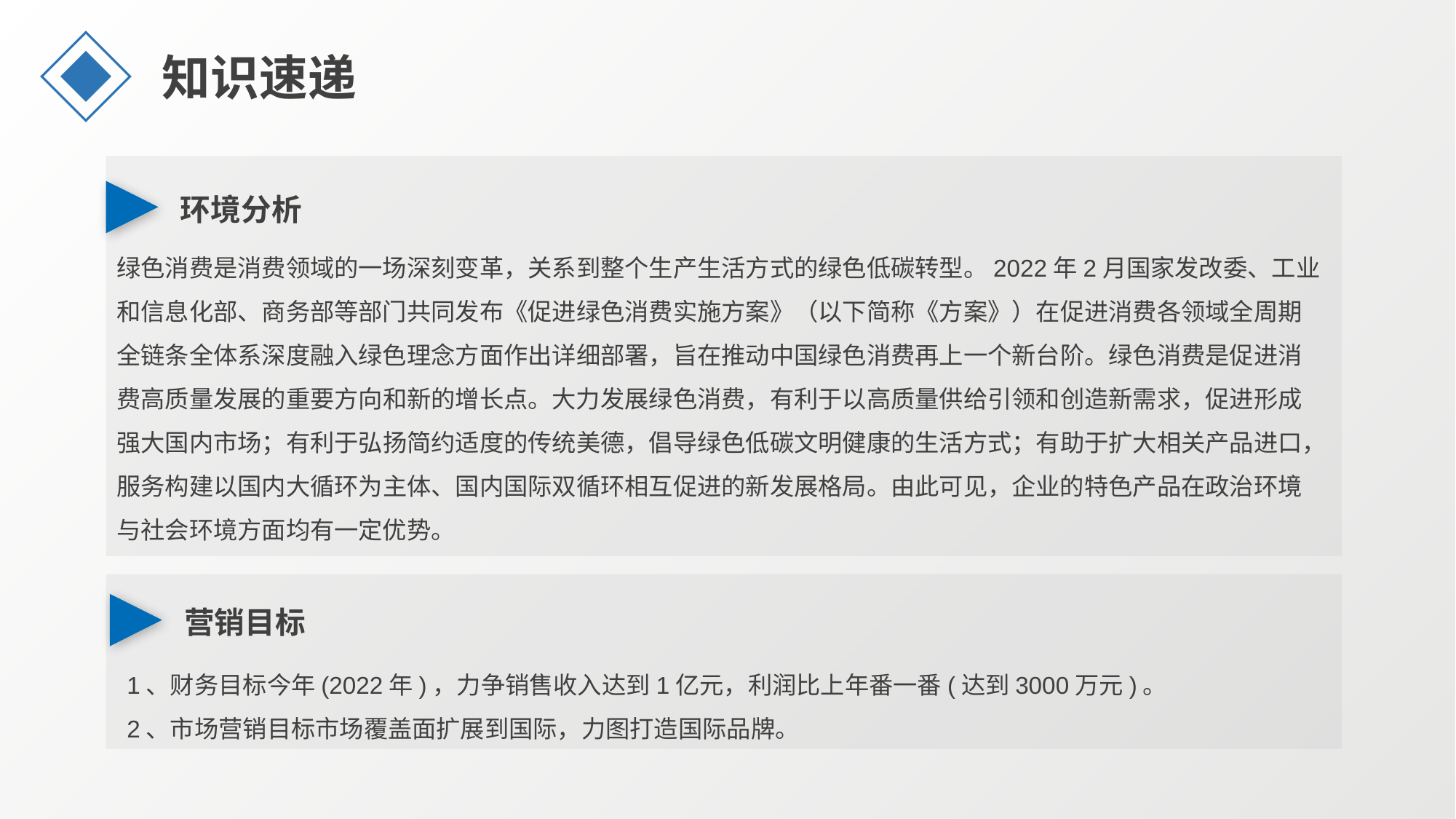

知识速递

环境分析
绿色消费是消费领域的一场深刻变革，关系到整个生产生活方式的绿色低碳转型。2022年2月国家发改委、工业和信息化部、商务部等部门共同发布《促进绿色消费实施方案》（以下简称《方案》）在促进消费各领域全周期全链条全体系深度融入绿色理念方面作出详细部署，旨在推动中国绿色消费再上一个新台阶。绿色消费是促进消费高质量发展的重要方向和新的增长点。大力发展绿色消费，有利于以高质量供给引领和创造新需求，促进形成强大国内市场；有利于弘扬简约适度的传统美德，倡导绿色低碳文明健康的生活方式；有助于扩大相关产品进口，服务构建以国内大循环为主体、国内国际双循环相互促进的新发展格局。由此可见，企业的特色产品在政治环境与社会环境方面均有一定优势。

营销目标
1、财务目标今年(2022年)，力争销售收入达到1亿元，利润比上年番一番(达到3000万元)。
2、市场营销目标市场覆盖面扩展到国际，力图打造国际品牌。